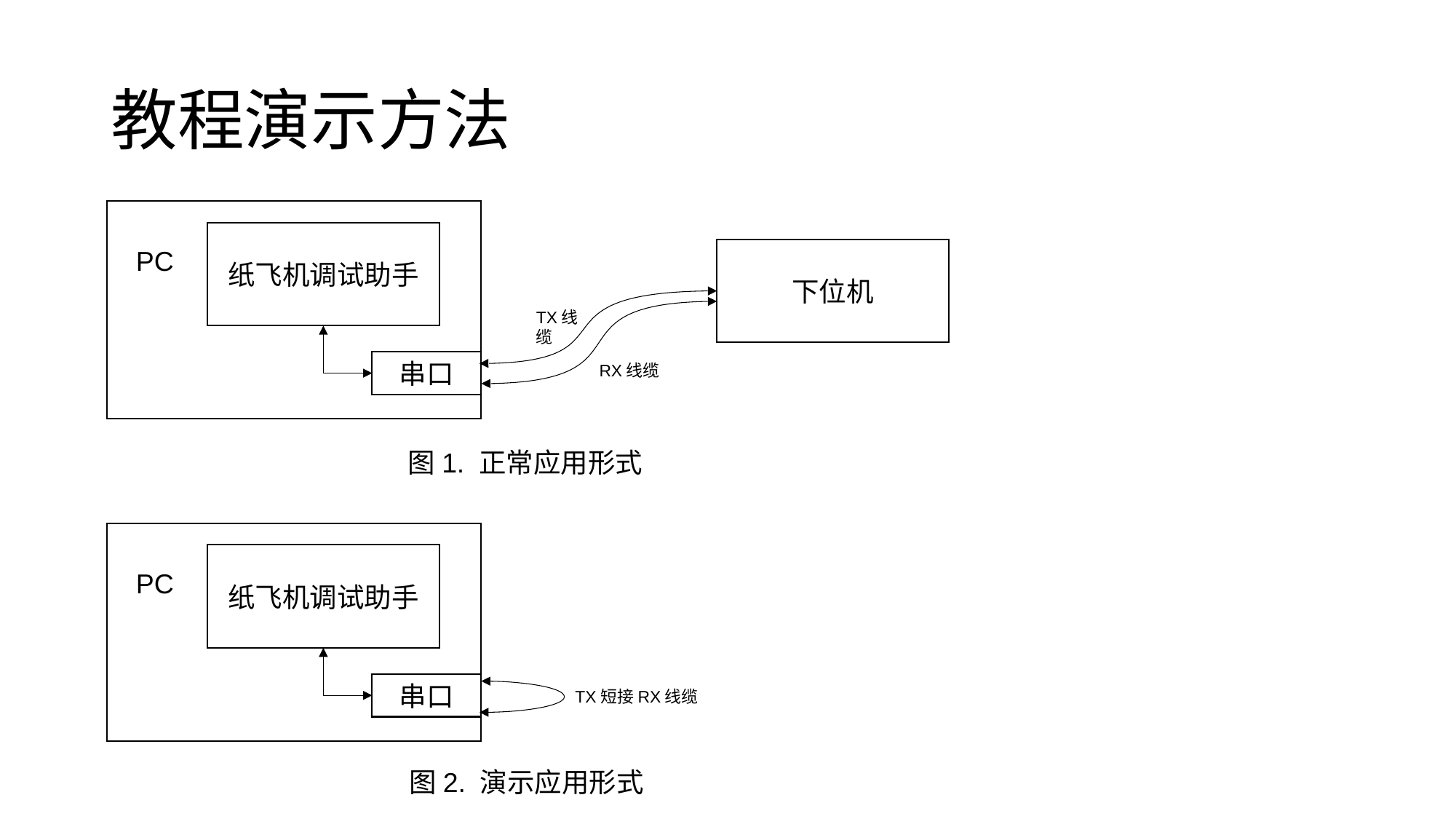

# 教程演示方法

纸飞机调试助手
PC
下位机
TX线缆
串口
RX线缆
图1. 正常应用形式

纸飞机调试助手
PC
串口

TX短接RX线缆
图2. 演示应用形式